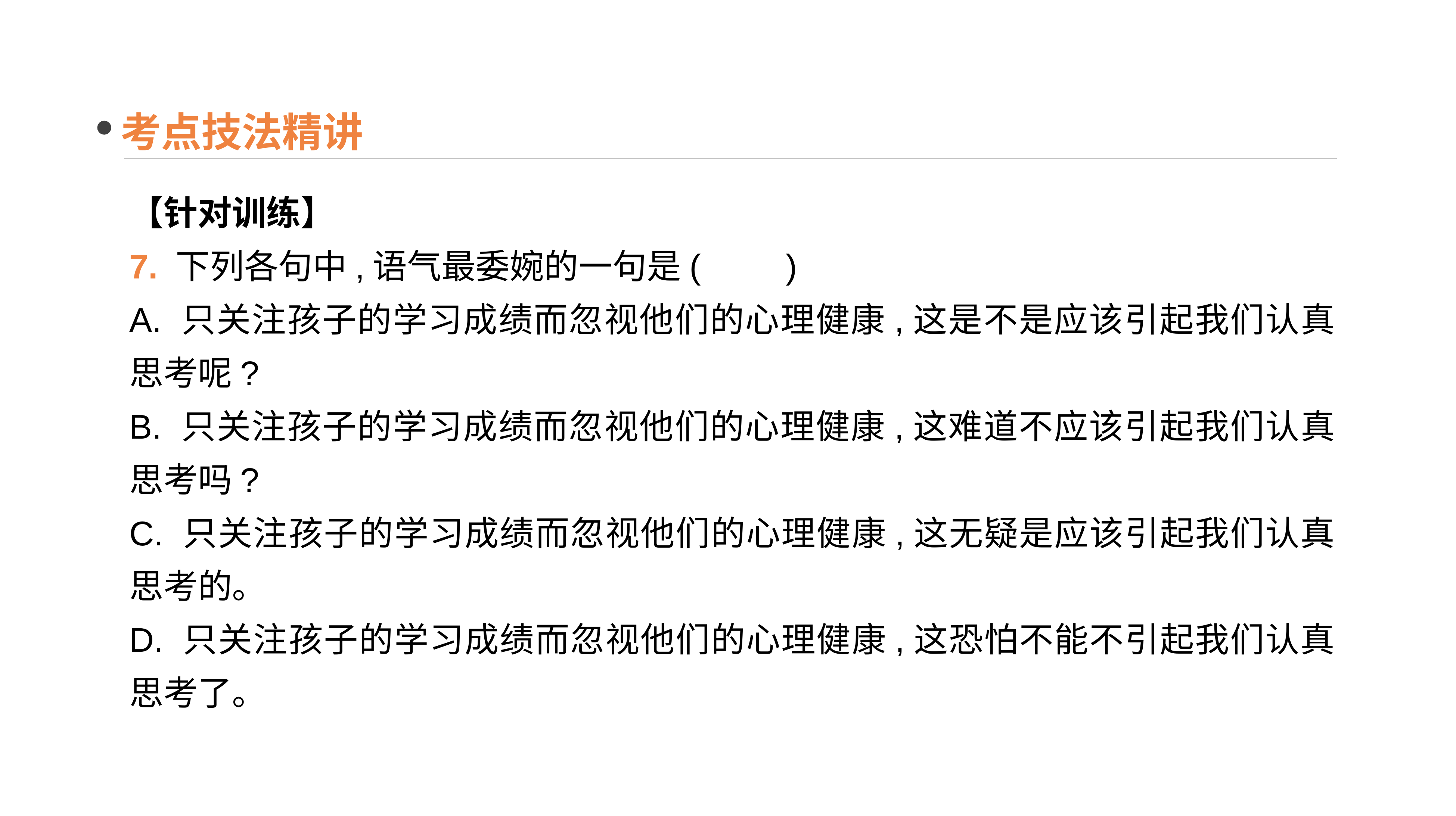

考点技法精讲

【针对训练】
7. 下列各句中,语气最委婉的一句是(　　)
A. 只关注孩子的学习成绩而忽视他们的心理健康,这是不是应该引起我们认真思考呢?
B. 只关注孩子的学习成绩而忽视他们的心理健康,这难道不应该引起我们认真思考吗?
C. 只关注孩子的学习成绩而忽视他们的心理健康,这无疑是应该引起我们认真思考的。
D. 只关注孩子的学习成绩而忽视他们的心理健康,这恐怕不能不引起我们认真思考了。